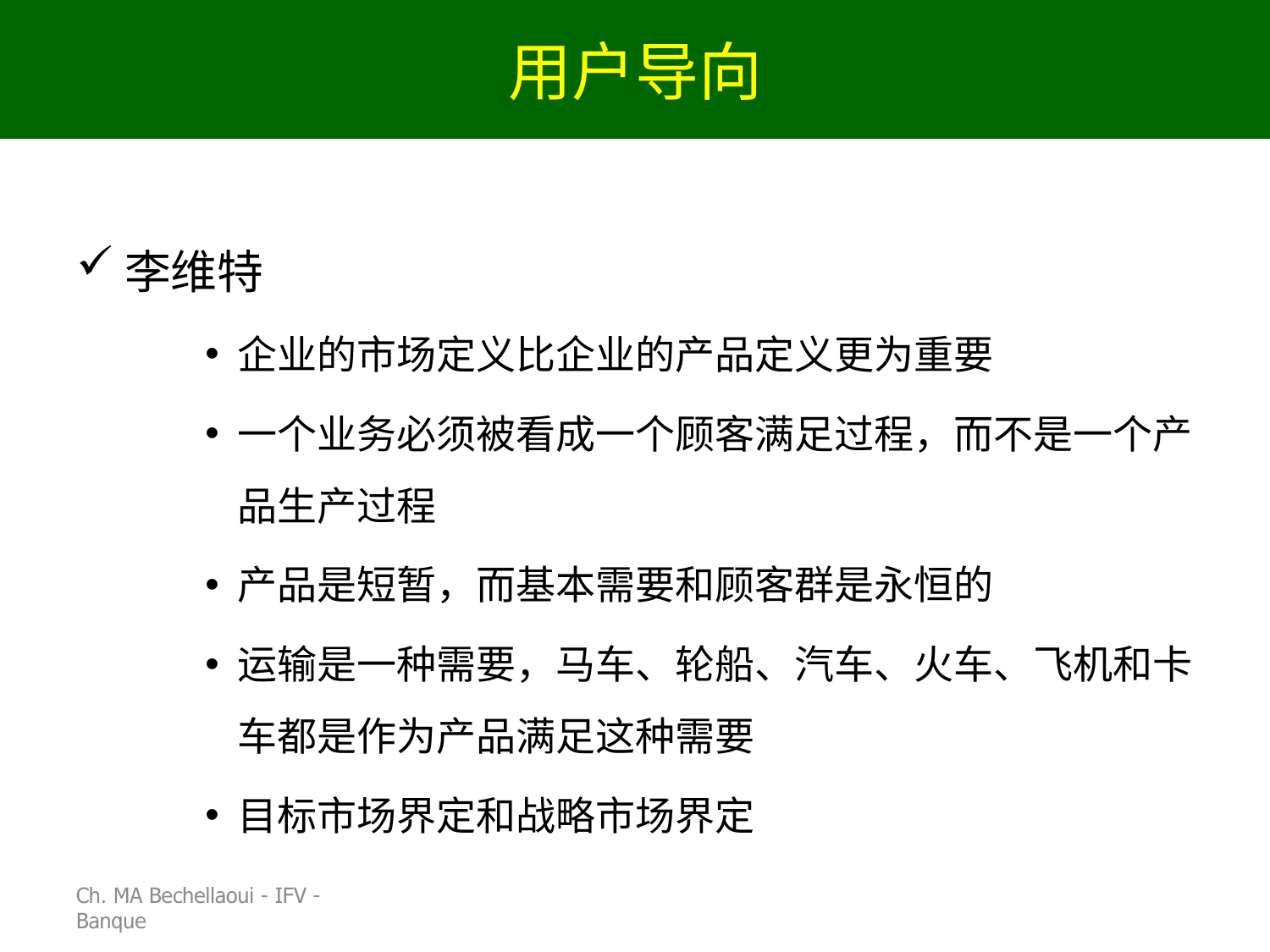

# 用户导向
Ch. MA Bechellaoui - IFV - Banque
李维特
企业的市场定义比企业的产品定义更为重要
一个业务必须被看成一个顾客满足过程，而不是一个产品生产过程
产品是短暂，而基本需要和顾客群是永恒的
运输是一种需要，马车、轮船、汽车、火车、飞机和卡车都是作为产品满足这种需要
目标市场界定和战略市场界定